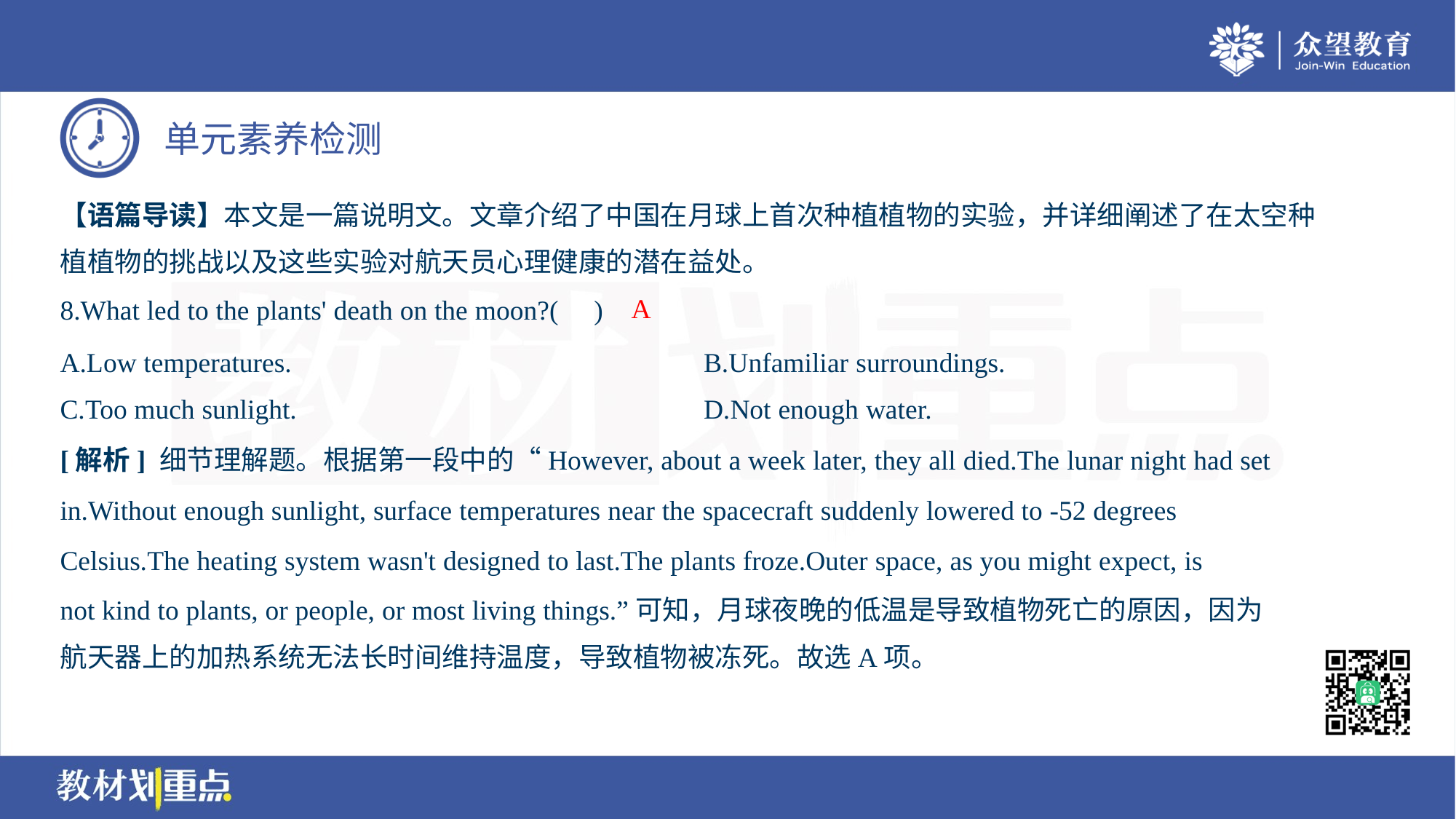

【语篇导读】本文是一篇说明文。文章介绍了中国在月球上首次种植植物的实验，并详细阐述了在太空种
植植物的挑战以及这些实验对航天员心理健康的潜在益处。
A
8.What led to the plants' death on the moon?(     )
A.Low temperatures.	B.Unfamiliar surroundings.
C.Too much sunlight.	D.Not enough water.
[解析] 细节理解题。根据第一段中的“However, about a week later, they all died.The lunar night had set
in.Without enough sunlight, surface temperatures near the spacecraft suddenly lowered to -52 degrees
Celsius.The heating system wasn't designed to last.The plants froze.Outer space, as you might expect, is
not kind to plants, or people, or most living things.”可知，月球夜晚的低温是导致植物死亡的原因，因为
航天器上的加热系统无法长时间维持温度，导致植物被冻死。故选A项。